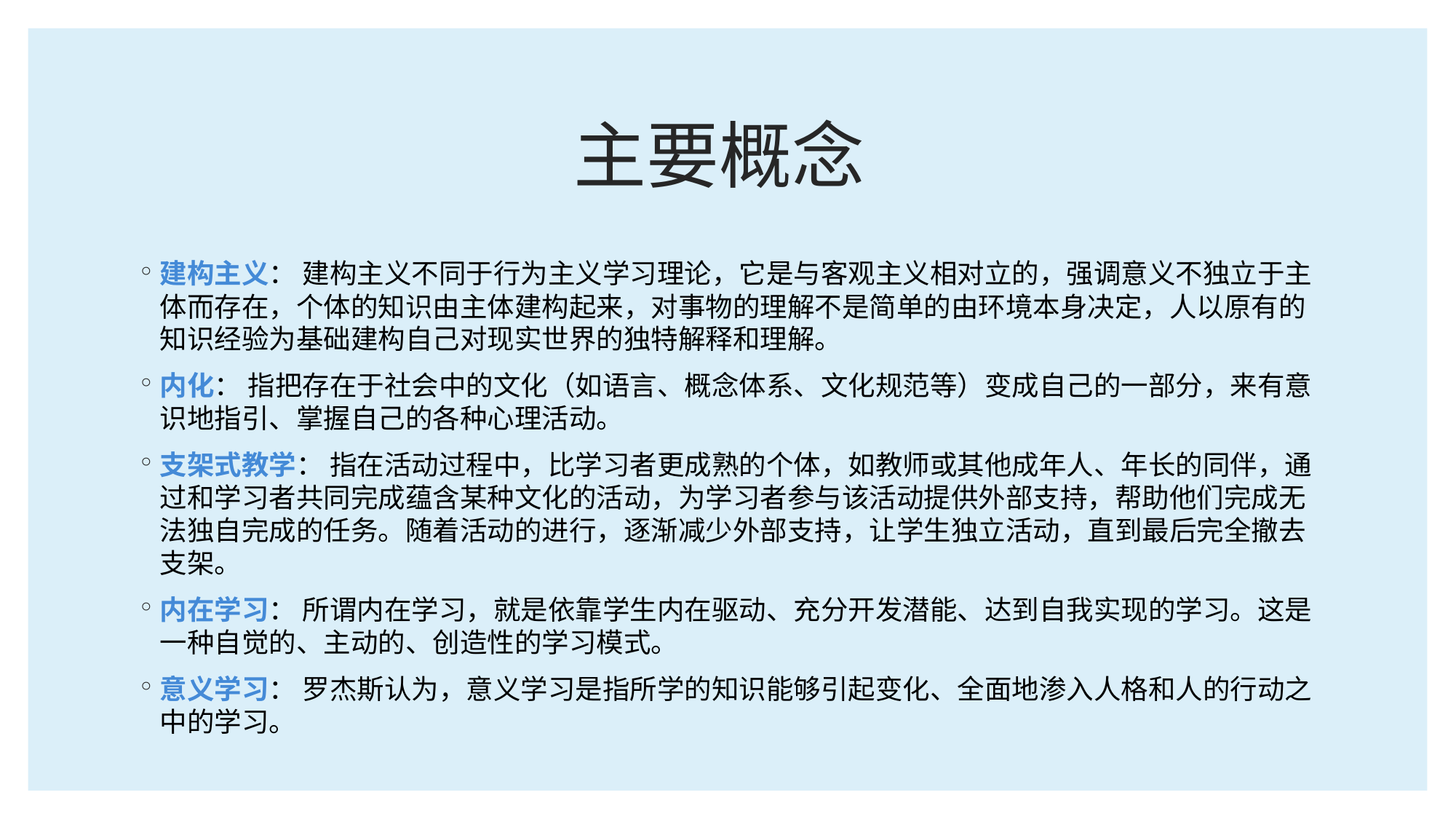

# 主要概念
建构主义： 建构主义不同于行为主义学习理论，它是与客观主义相对立的，强调意义不独立于主体而存在，个体的知识由主体建构起来，对事物的理解不是简单的由环境本身决定，人以原有的知识经验为基础建构自己对现实世界的独特解释和理解。
内化： 指把存在于社会中的文化（如语言、概念体系、文化规范等）变成自己的一部分，来有意识地指引、掌握自己的各种心理活动。
支架式教学： 指在活动过程中，比学习者更成熟的个体，如教师或其他成年人、年长的同伴，通过和学习者共同完成蕴含某种文化的活动，为学习者参与该活动提供外部支持，帮助他们完成无法独自完成的任务。随着活动的进行，逐渐减少外部支持，让学生独立活动，直到最后完全撤去支架。
内在学习： 所谓内在学习，就是依靠学生内在驱动、充分开发潜能、达到自我实现的学习。这是一种自觉的、主动的、创造性的学习模式。
意义学习： 罗杰斯认为，意义学习是指所学的知识能够引起变化、全面地渗入人格和人的行动之中的学习。